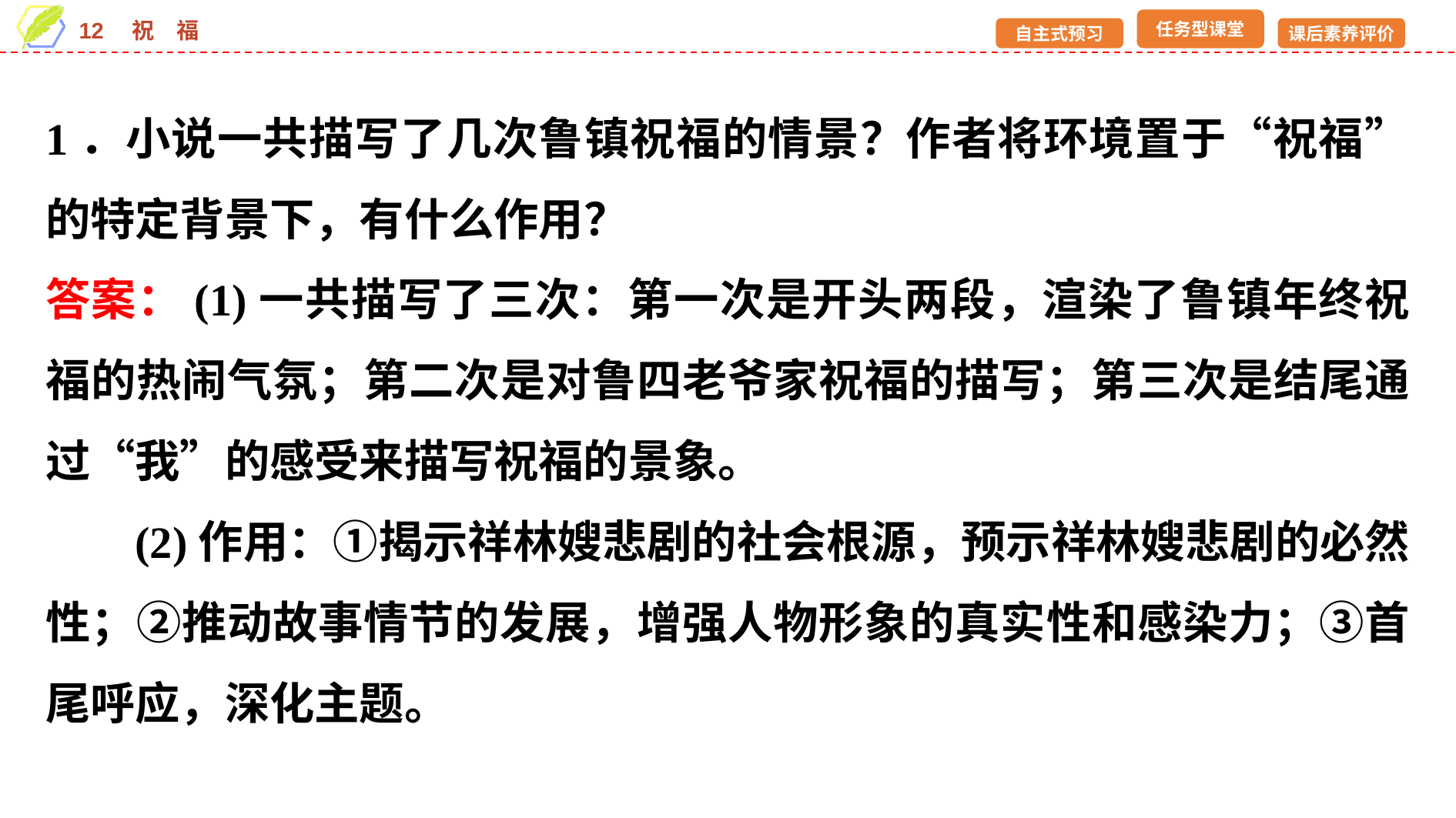

1．小说一共描写了几次鲁镇祝福的情景？作者将环境置于“祝福”的特定背景下，有什么作用？
答案：(1)一共描写了三次：第一次是开头两段，渲染了鲁镇年终祝福的热闹气氛；第二次是对鲁四老爷家祝福的描写；第三次是结尾通过“我”的感受来描写祝福的景象。
        (2)作用：①揭示祥林嫂悲剧的社会根源，预示祥林嫂悲剧的必然性；②推动故事情节的发展，增强人物形象的真实性和感染力；③首尾呼应，深化主题。